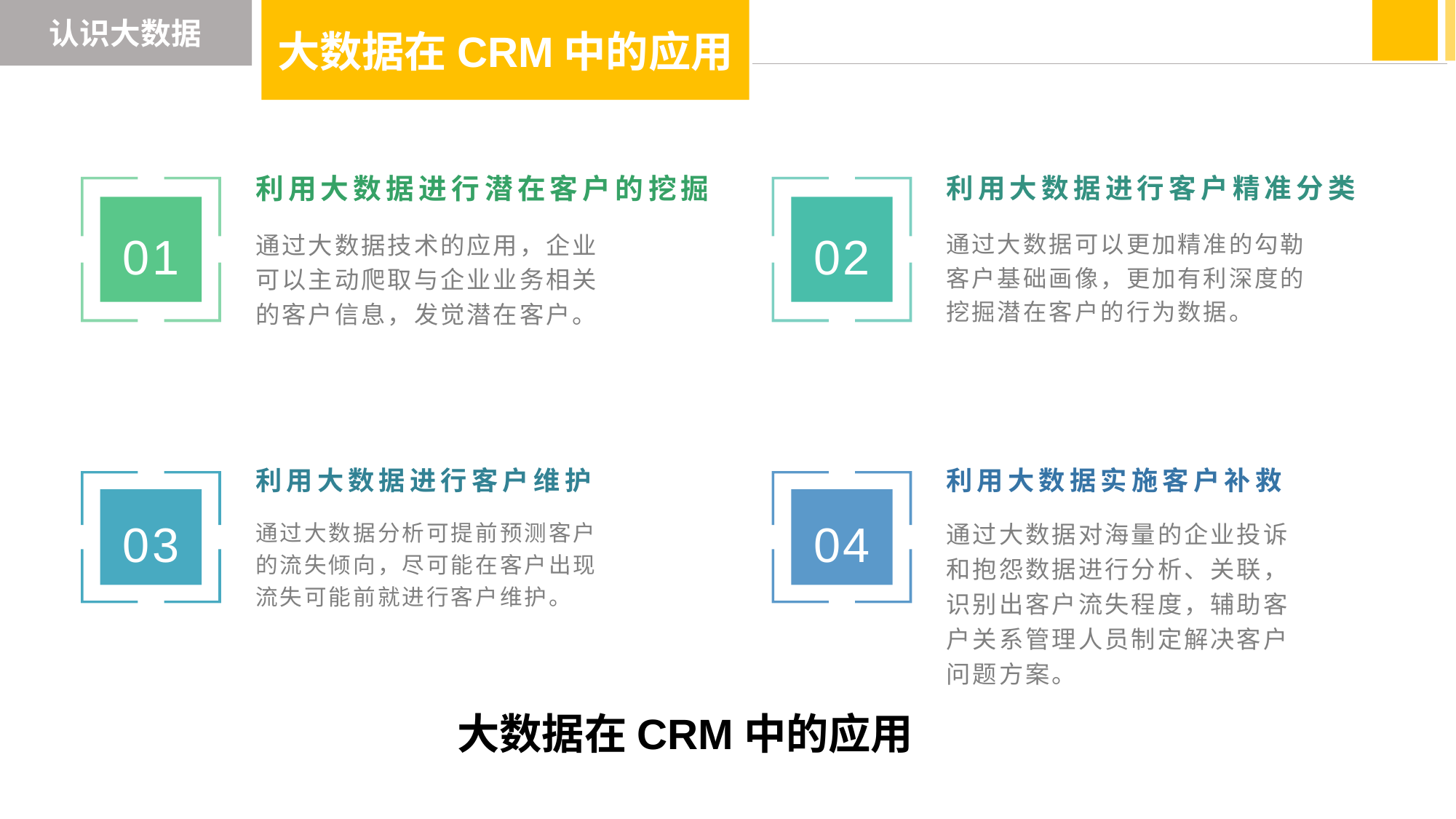

认识大数据
大数据在CRM中的应用

利用大数据进行潜在客户的挖掘
利用大数据进行客户精准分类

01
02
通过大数据技术的应用，企业可以主动爬取与企业业务相关的客户信息，发觉潜在客户。
通过大数据可以更加精准的勾勒客户基础画像，更加有利深度的挖掘潜在客户的行为数据。
利用大数据进行客户维护
利用大数据实施客户补救

03
04
通过大数据分析可提前预测客户的流失倾向，尽可能在客户出现流失可能前就进行客户维护。
通过大数据对海量的企业投诉和抱怨数据进行分析、关联，识别出客户流失程度，辅助客户关系管理人员制定解决客户问题方案。
大数据在CRM中的应用